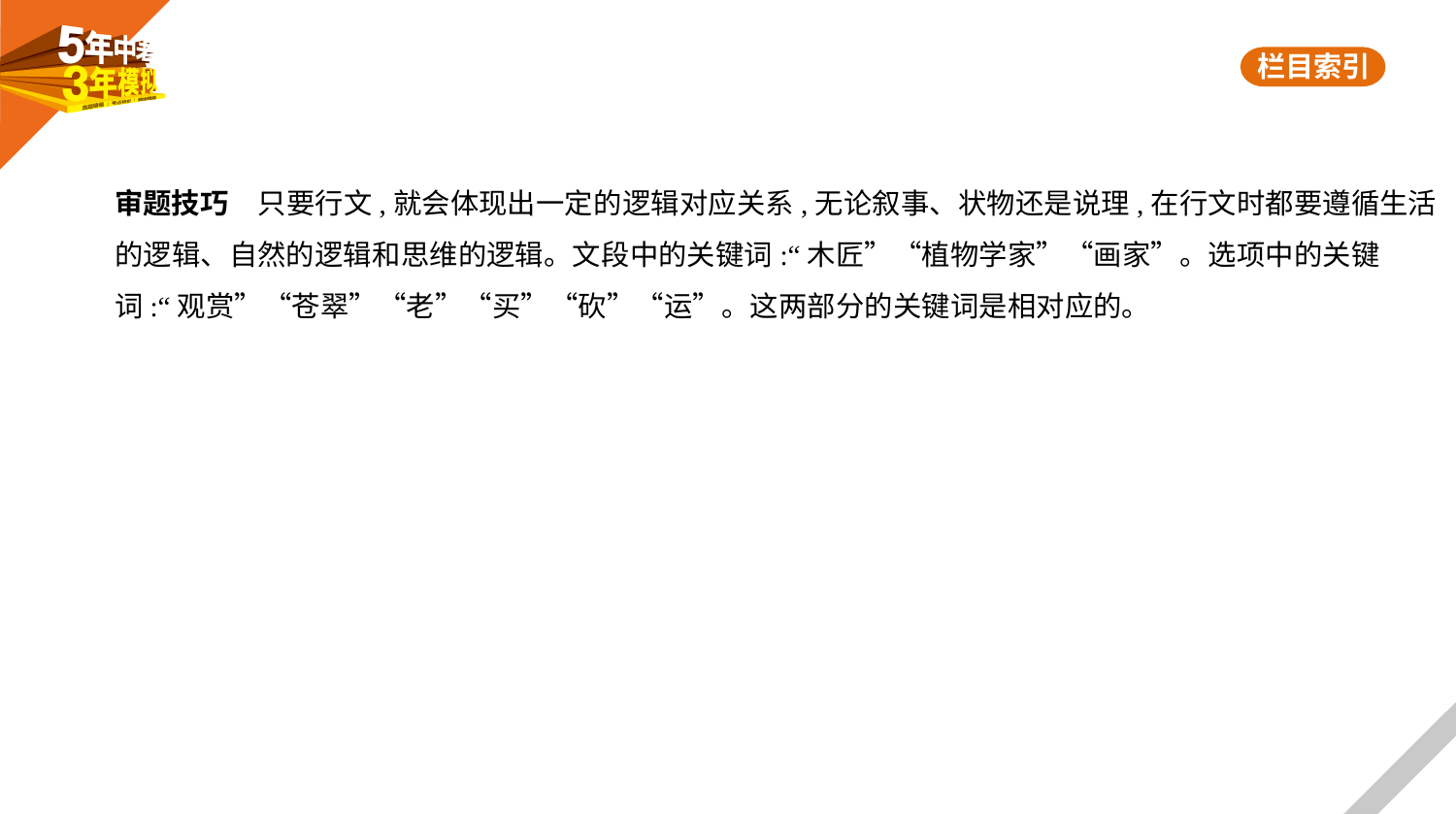

审题技巧　只要行文,就会体现出一定的逻辑对应关系,无论叙事、状物还是说理,在行文时都要遵循生活
的逻辑、自然的逻辑和思维的逻辑。文段中的关键词:“木匠”“植物学家”“画家”。选项中的关键
词:“观赏”“苍翠”“老”“买”“砍”“运”。这两部分的关键词是相对应的。